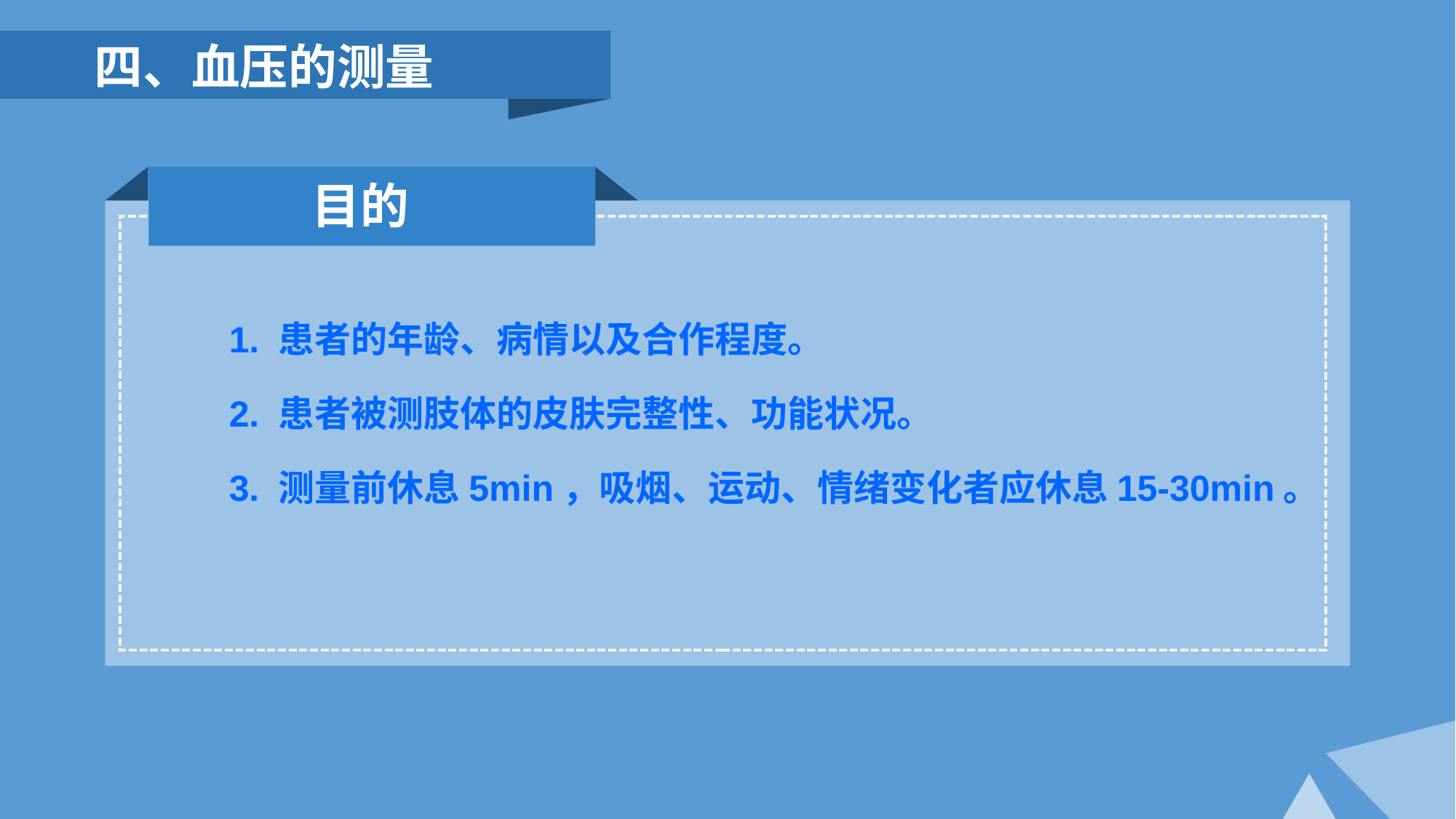

四、血压的测量

目的

1. 患者的年龄、病情以及合作程度。
2. 患者被测肢体的皮肤完整性、功能状况。
3. 测量前休息5min，吸烟、运动、情绪变化者应休息15-30min。